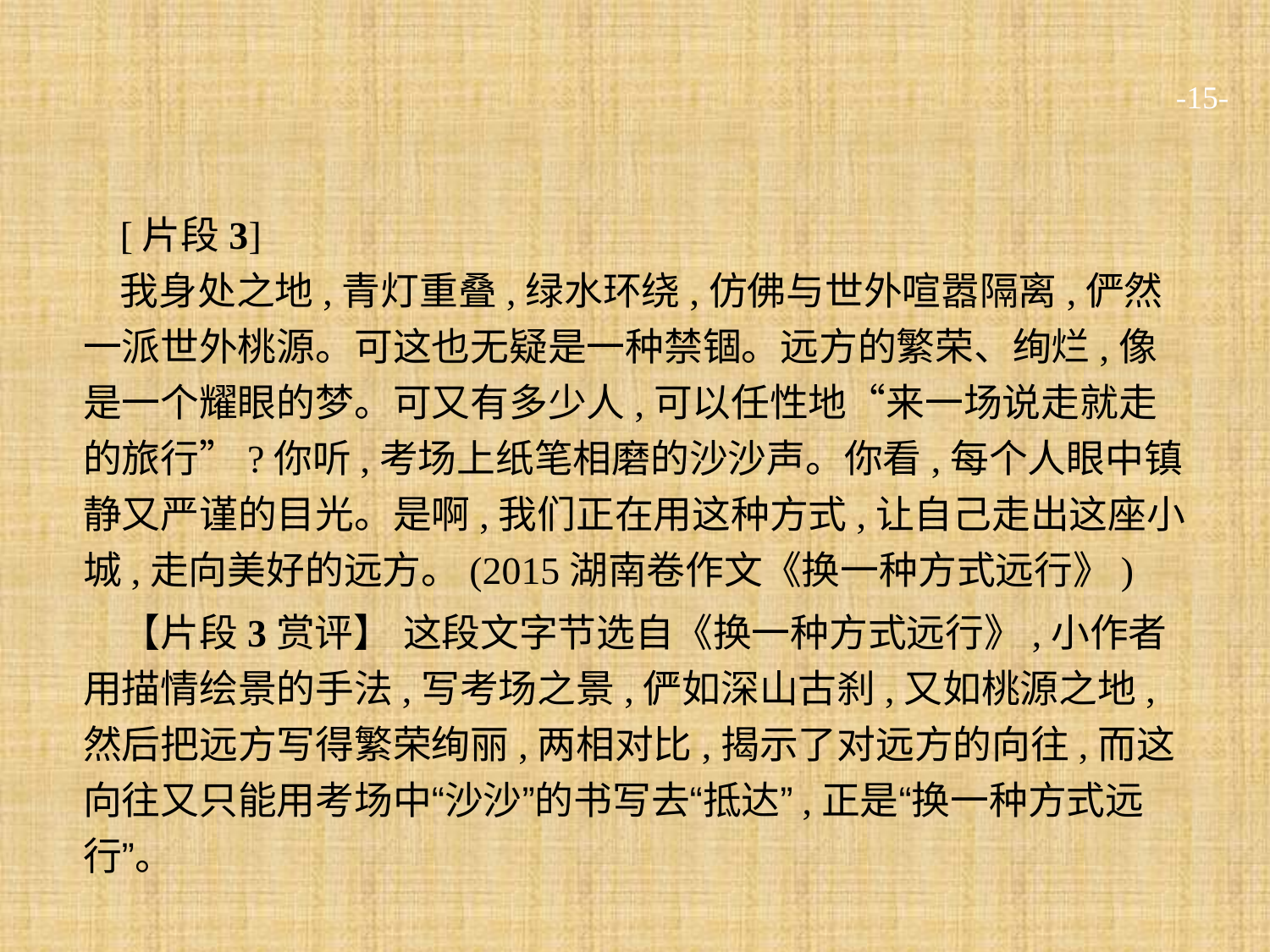

-15-
[片段3]
我身处之地,青灯重叠,绿水环绕,仿佛与世外喧嚣隔离,俨然一派世外桃源。可这也无疑是一种禁锢。远方的繁荣、绚烂,像是一个耀眼的梦。可又有多少人,可以任性地“来一场说走就走的旅行”?你听,考场上纸笔相磨的沙沙声。你看,每个人眼中镇静又严谨的目光。是啊,我们正在用这种方式,让自己走出这座小城,走向美好的远方。(2015湖南卷作文《换一种方式远行》)
【片段3赏评】 这段文字节选自《换一种方式远行》,小作者用描情绘景的手法,写考场之景,俨如深山古刹,又如桃源之地,然后把远方写得繁荣绚丽,两相对比,揭示了对远方的向往,而这向往又只能用考场中“沙沙”的书写去“抵达”,正是“换一种方式远行”。